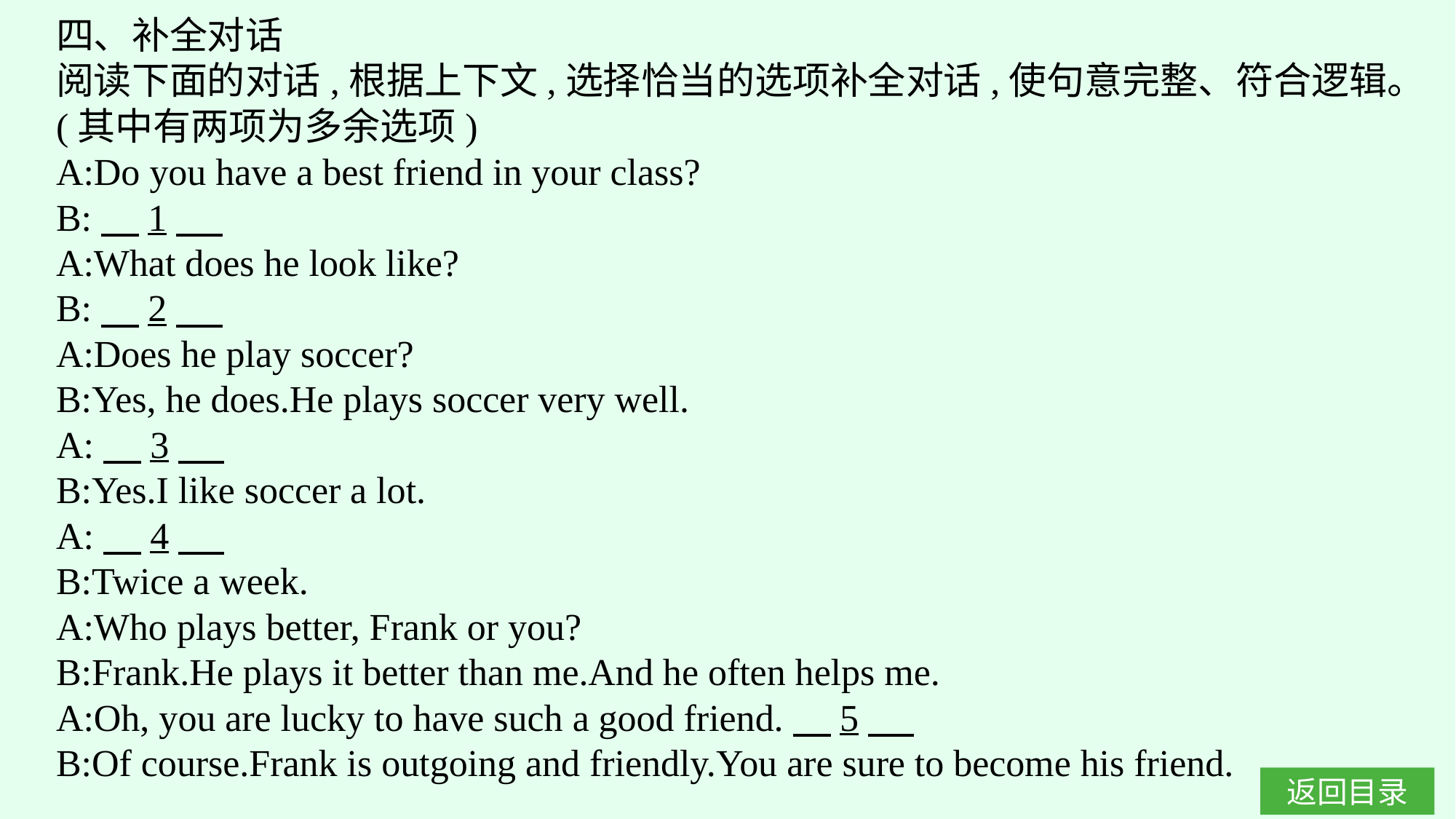

四、补全对话
阅读下面的对话,根据上下文,选择恰当的选项补全对话,使句意完整、符合逻辑。(其中有两项为多余选项)
A:Do you have a best friend in your class?
B:　1
A:What does he look like?
B:　2
A:Does he play soccer?
B:Yes, he does.He plays soccer very well.
A:　3
B:Yes.I like soccer a lot.
A:　4
B:Twice a week.
A:Who plays better, Frank or you?
B:Frank.He plays it better than me.And he often helps me.
A:Oh, you are lucky to have such a good friend.　5
B:Of course.Frank is outgoing and friendly.You are sure to become his friend.